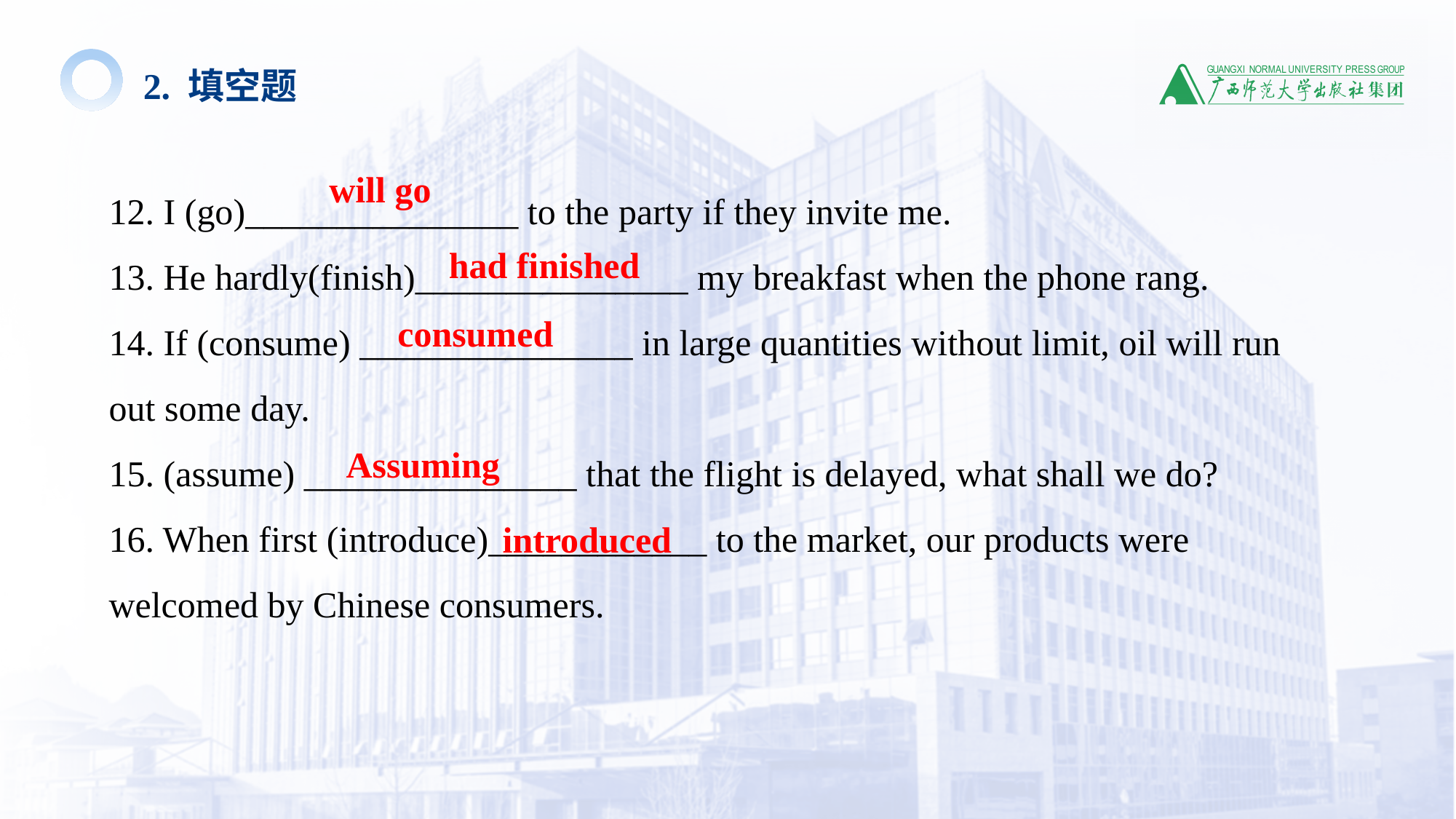

2. 填空题
12. I (go)_______________ to the party if they invite me.
13. He hardly(finish)_______________ my breakfast when the phone rang.
14. If (consume) _______________ in large quantities without limit, oil will run out some day.
15. (assume) _______________ that the flight is delayed, what shall we do?
16. When first (introduce)____________ to the market, our products were welcomed by Chinese consumers.
will go
had finished
consumed
Assuming
introduced